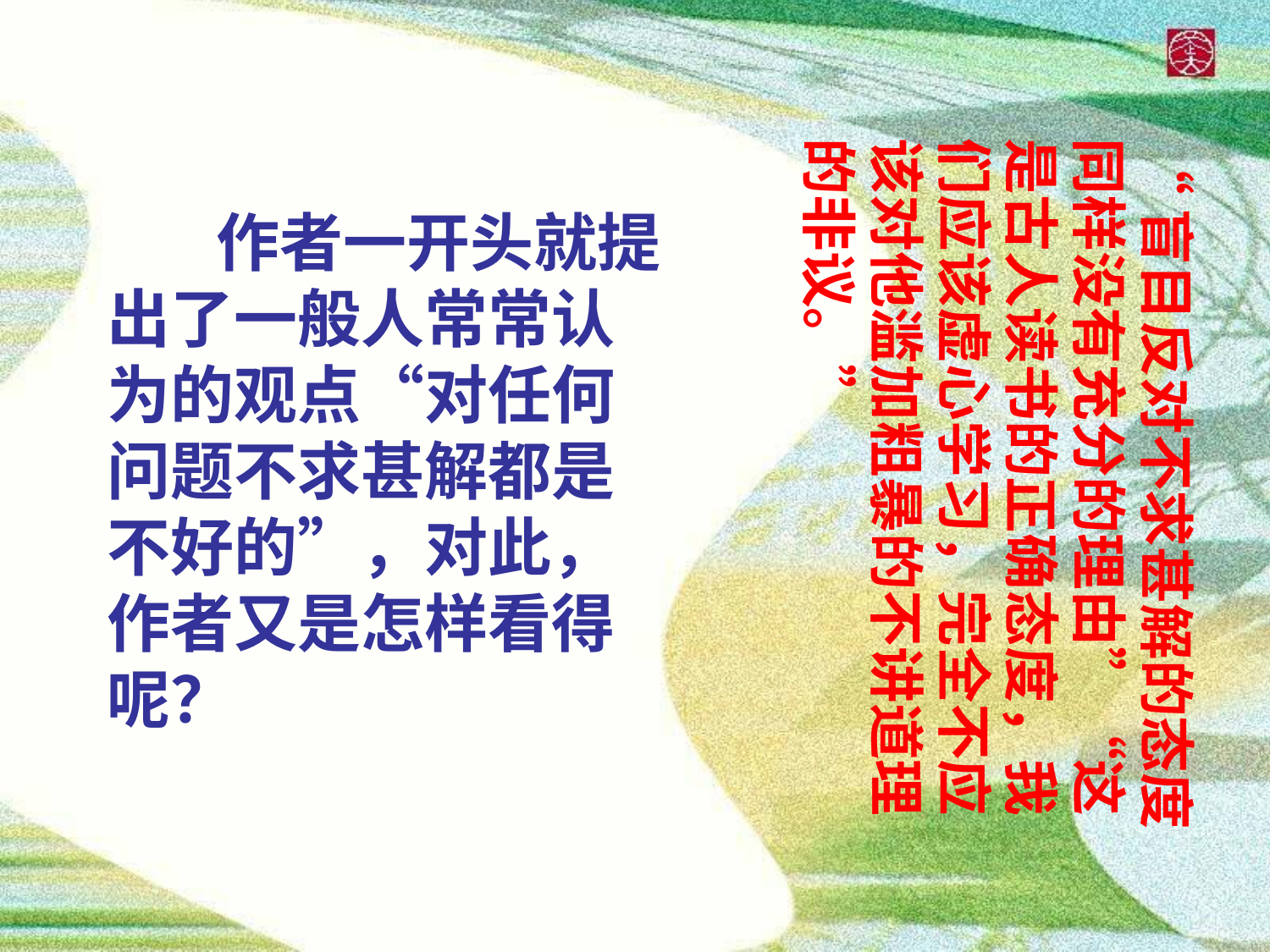

“盲目反对不求甚解的态度同样没有充分的理由”“这是古人读书的正确态度，我们应该虚心学习，完全不应该对他滥加粗暴的不讲道理的非议。”
              作者一开头就提出了一般人常常认为的观点“对任何问题不求甚解都是不好的”，对此，作者又是怎样看得呢？